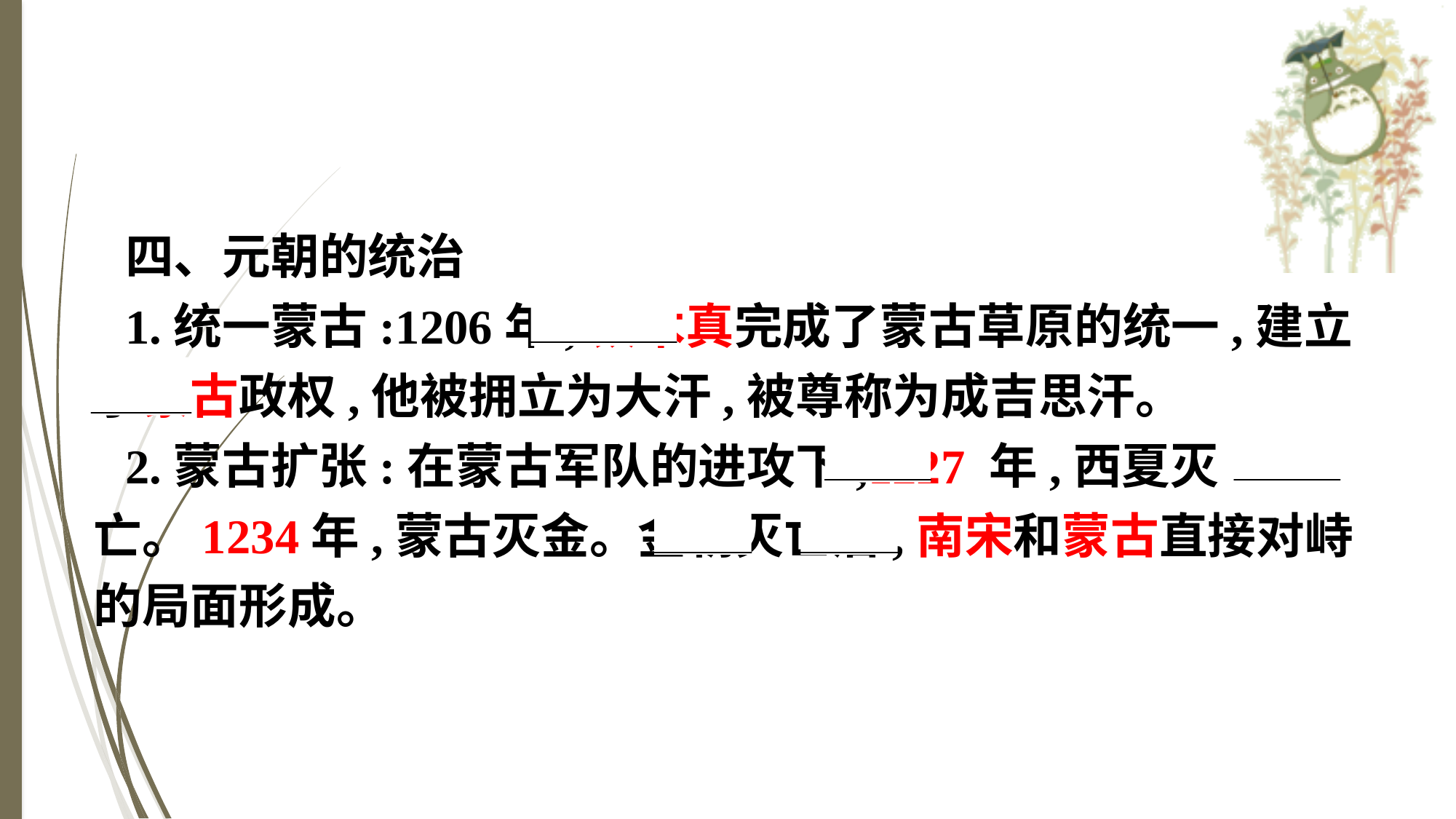

四、元朝的统治
1.统一蒙古:1206年,铁木真完成了蒙古草原的统一,建立了蒙古政权,他被拥立为大汗,被尊称为成吉思汗。
2.蒙古扩张:在蒙古军队的进攻下,1227 年,西夏灭亡。1234年,蒙古灭金。金朝灭亡后,南宋和蒙古直接对峙的局面形成。